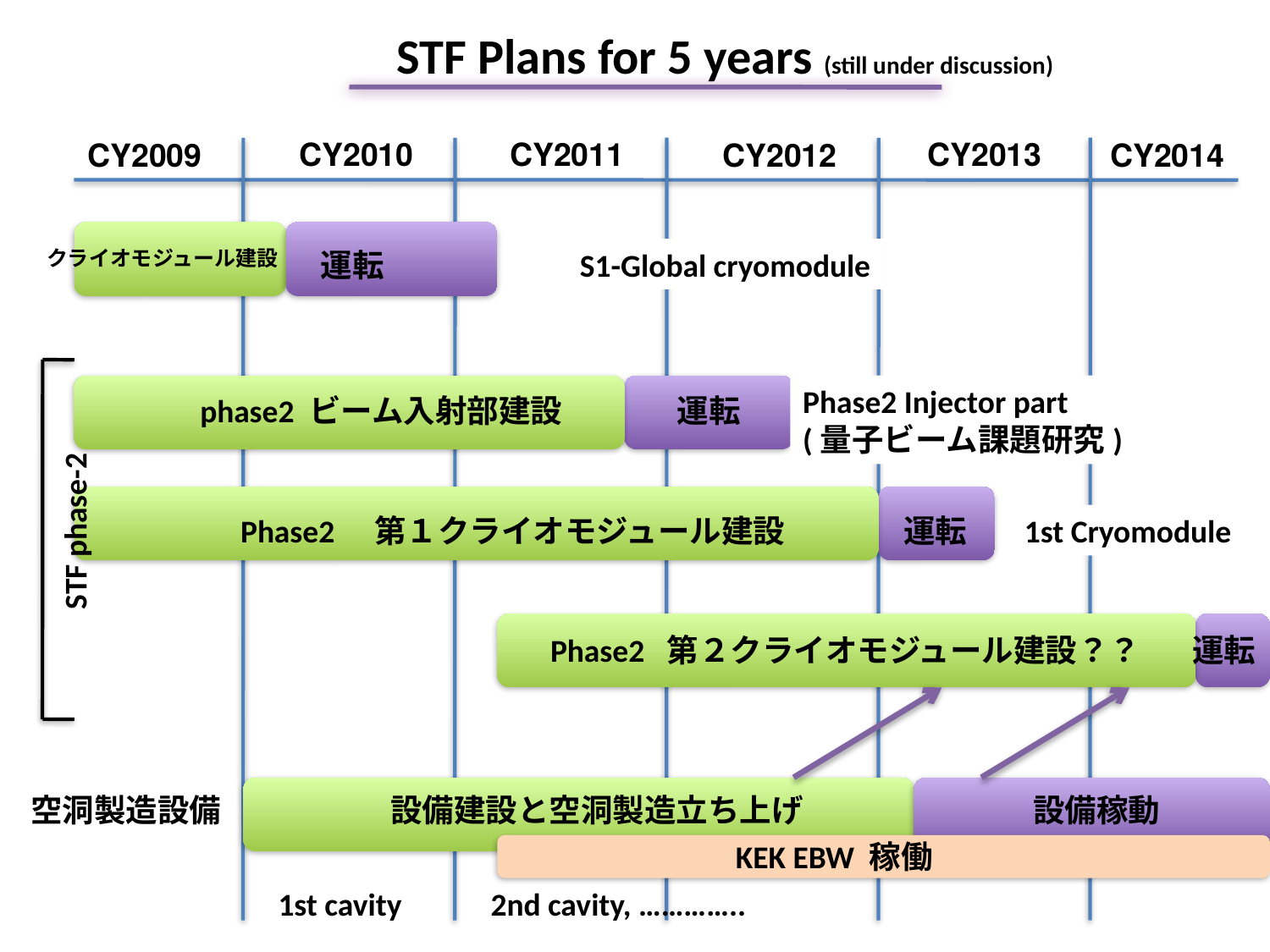

STF Plans for 5 years (still under discussion)

CY2010
CY2011
CY2013
CY2009
CY2012
CY2014

クライオモジュール建設
運転
S1-Global cryomodule

Phase2 Injector part
(量子ビーム課題研究)
phase2 ビーム入射部建設
運転

Phase2　第１クライオモジュール建設
運転
1st Cryomodule
STF phase-2

Phase2  第２クライオモジュール建設？？
運転

空洞製造設備
設備建設と空洞製造立ち上げ
設備稼動
KEK EBW 稼働

1st cavity
2nd cavity, …………..